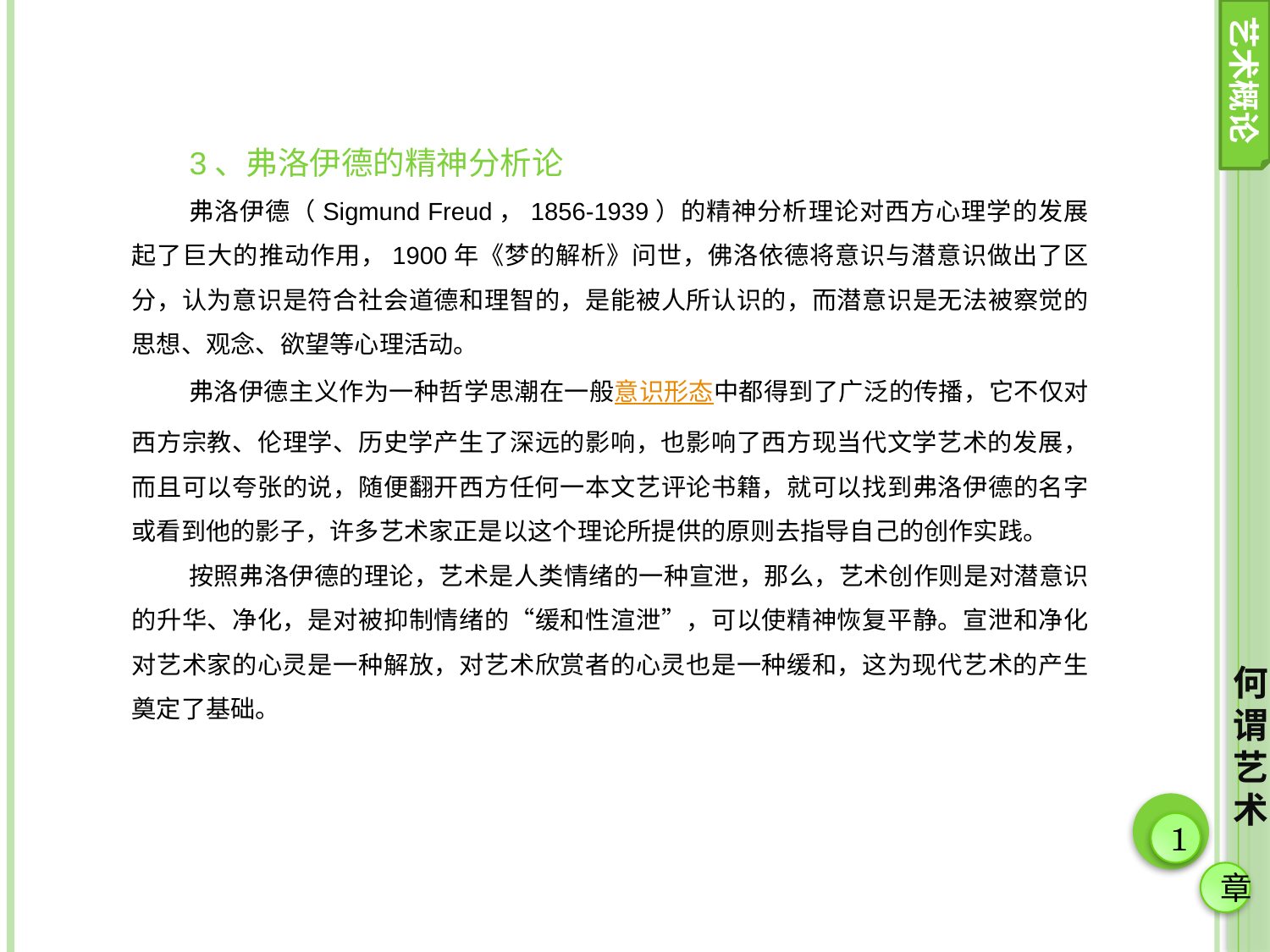

艺术概论
3、弗洛伊德的精神分析论
弗洛伊德（Sigmund Freud，1856-1939）的精神分析理论对西方心理学的发展起了巨大的推动作用，1900年《梦的解析》问世，佛洛依德将意识与潜意识做出了区分，认为意识是符合社会道德和理智的，是能被人所认识的，而潜意识是无法被察觉的思想、观念、欲望等心理活动。
弗洛伊德主义作为一种哲学思潮在一般意识形态中都得到了广泛的传播，它不仅对西方宗教、伦理学、历史学产生了深远的影响，也影响了西方现当代文学艺术的发展，而且可以夸张的说，随便翻开西方任何一本文艺评论书籍，就可以找到弗洛伊德的名字或看到他的影子，许多艺术家正是以这个理论所提供的原则去指导自己的创作实践。
按照弗洛伊德的理论，艺术是人类情绪的一种宣泄，那么，艺术创作则是对潜意识的升华、净化，是对被抑制情绪的“缓和性渲泄”，可以使精神恢复平静。宣泄和净化对艺术家的心灵是一种解放，对艺术欣赏者的心灵也是一种缓和，这为现代艺术的产生奠定了基础。
何谓艺术
1
章